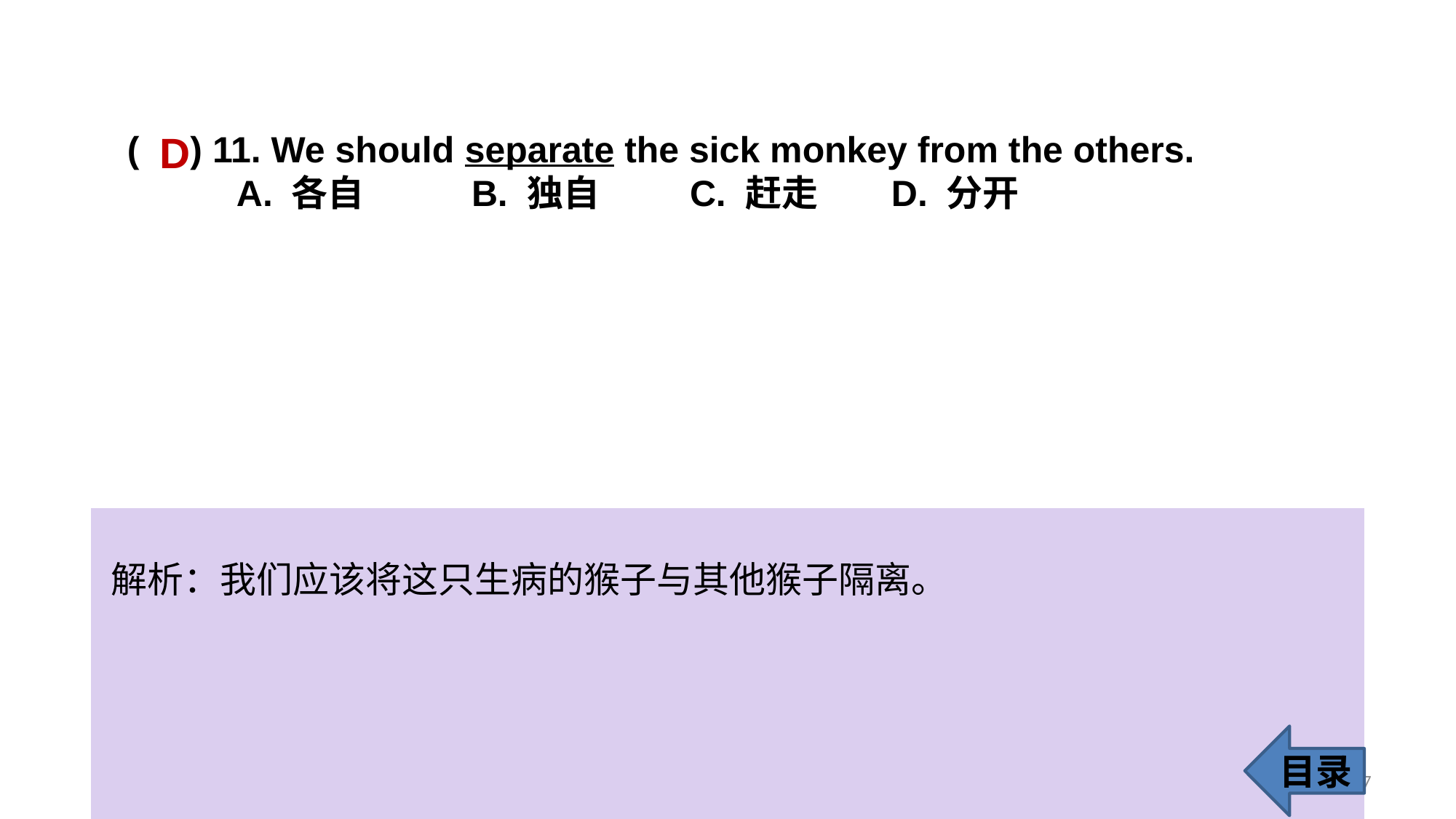

D
(     ) 11. We should separate the sick monkey from the others.
	A. 各自	 B. 独自	 C. 赶走 	D. 分开

解析：我们应该将这只生病的猴子与其他猴子隔离。
目录
17